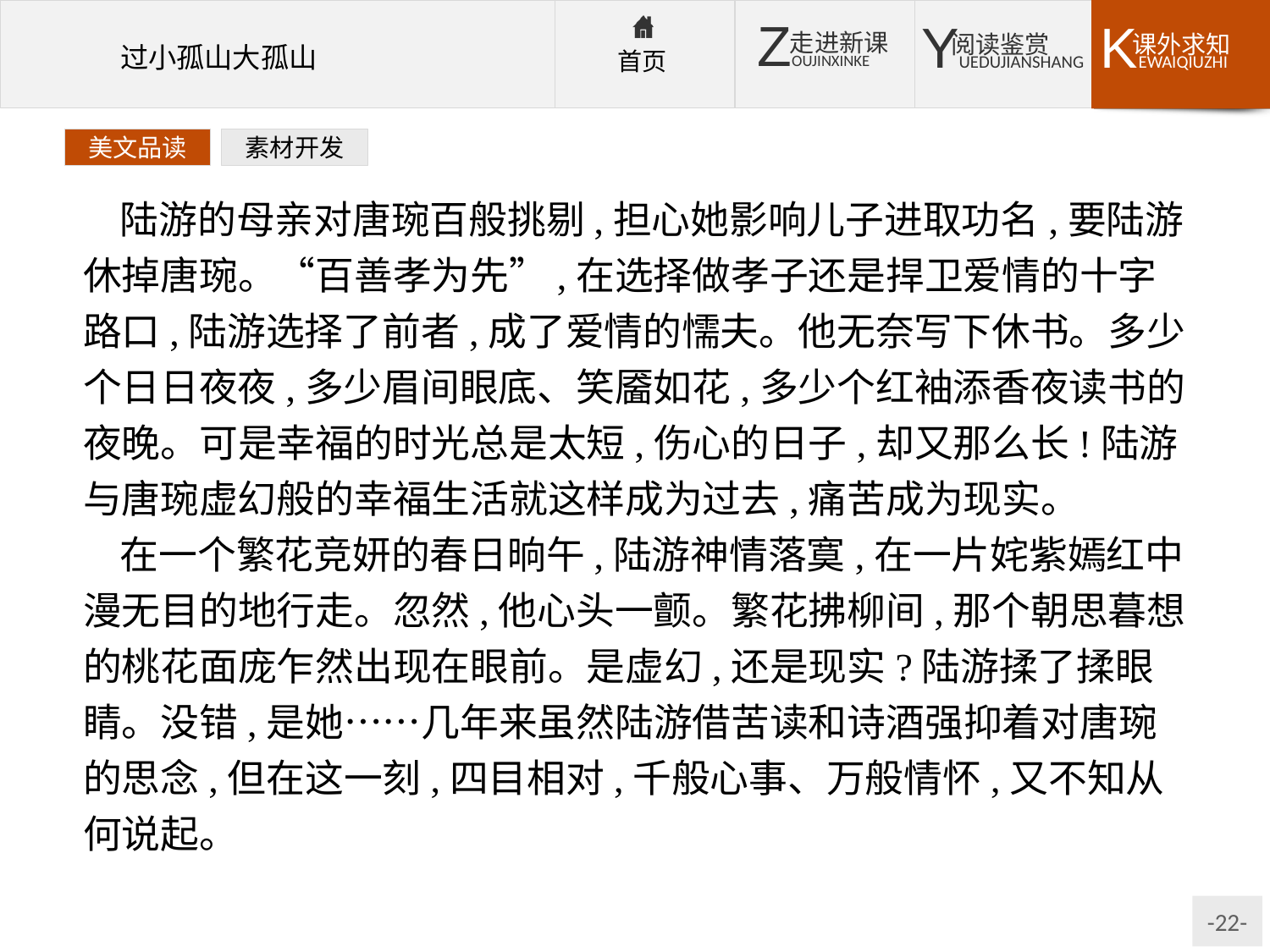

美文品读
素材开发
陆游的母亲对唐琬百般挑剔,担心她影响儿子进取功名,要陆游休掉唐琬。“百善孝为先”,在选择做孝子还是捍卫爱情的十字路口,陆游选择了前者,成了爱情的懦夫。他无奈写下休书。多少个日日夜夜,多少眉间眼底、笑靥如花,多少个红袖添香夜读书的夜晚。可是幸福的时光总是太短,伤心的日子,却又那么长!陆游与唐琬虚幻般的幸福生活就这样成为过去,痛苦成为现实。
在一个繁花竞妍的春日晌午,陆游神情落寞,在一片姹紫嫣红中漫无目的地行走。忽然,他心头一颤。繁花拂柳间,那个朝思暮想的桃花面庞乍然出现在眼前。是虚幻,还是现实?陆游揉了揉眼睛。没错,是她……几年来虽然陆游借苦读和诗酒强抑着对唐琬的思念,但在这一刻,四目相对,千般心事、万般情怀,又不知从何说起。